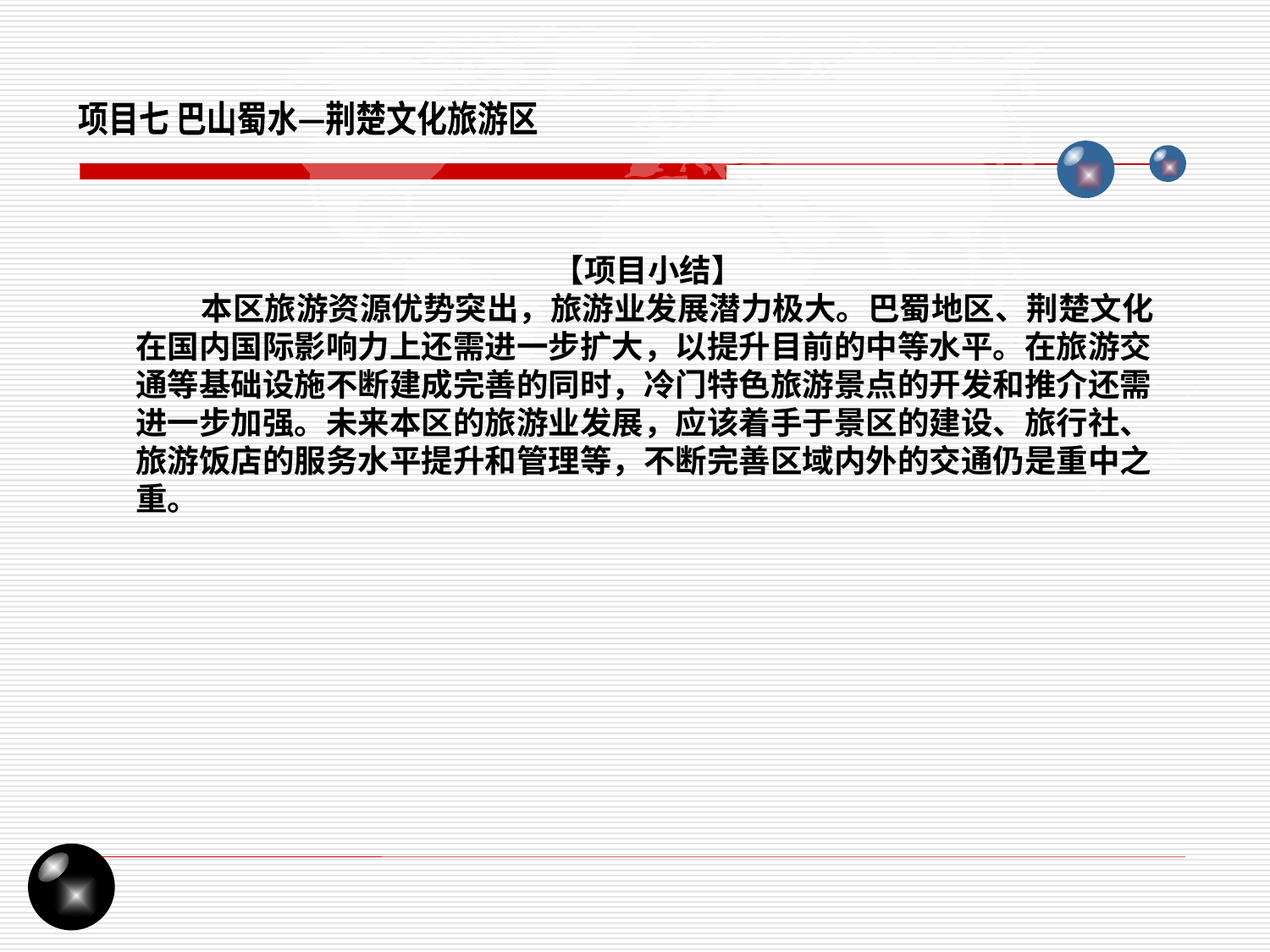

项目七 巴山蜀水—荆楚文化旅游区
【项目小结】
        本区旅游资源优势突出，旅游业发展潜力极大。巴蜀地区、荆楚文化在国内国际影响力上还需进一步扩大，以提升目前的中等水平。在旅游交通等基础设施不断建成完善的同时，冷门特色旅游景点的开发和推介还需进一步加强。未来本区的旅游业发展，应该着手于景区的建设、旅行社、旅游饭店的服务水平提升和管理等，不断完善区域内外的交通仍是重中之重。